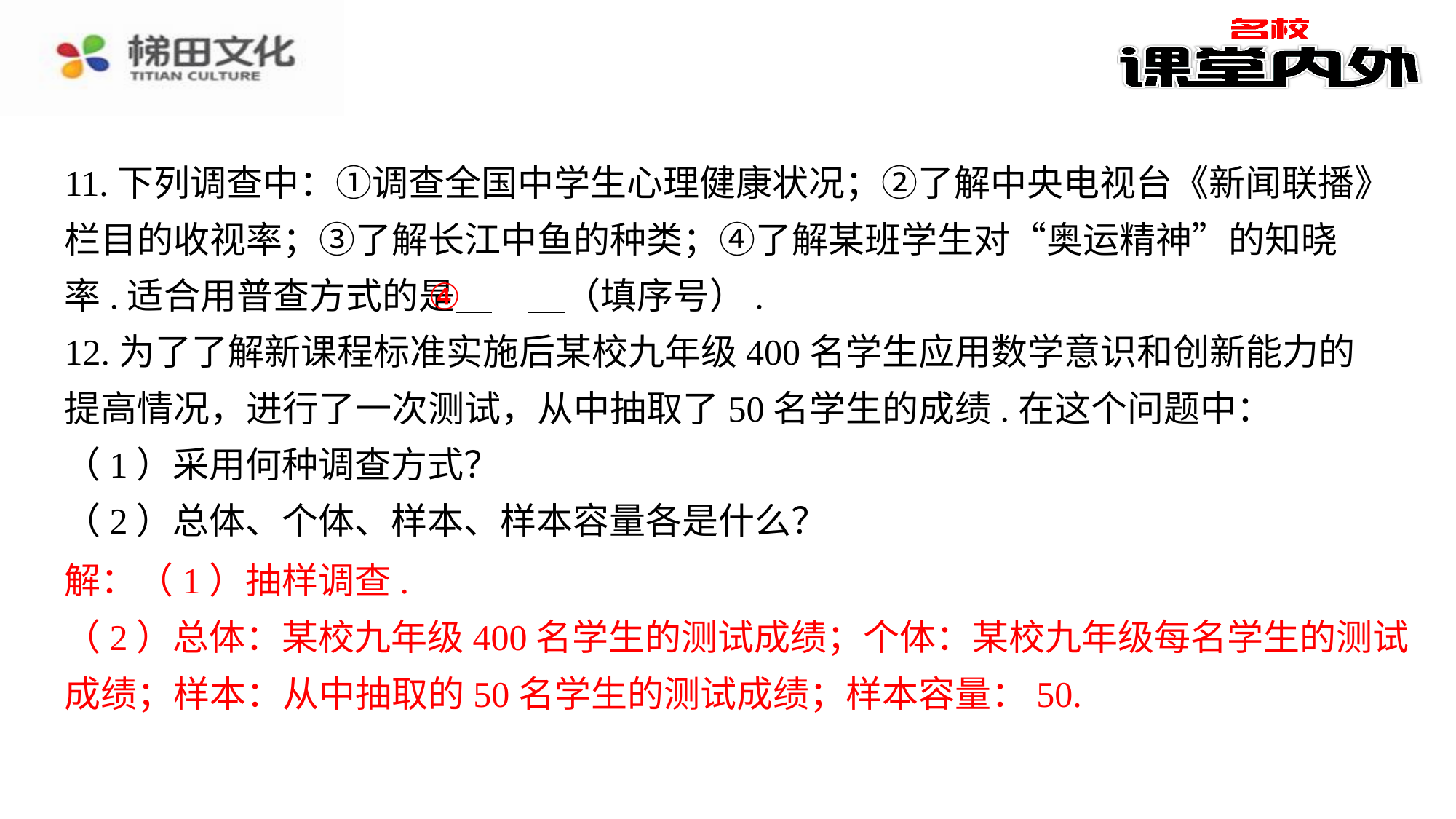

11.下列调查中：①调查全国中学生心理健康状况；②了解中央电视台《新闻联播》栏目的收视率；③了解长江中鱼的种类；④了解某班学生对“奥运精神”的知晓率.适合用普查方式的是 　④　⁠（填序号）.
12.为了了解新课程标准实施后某校九年级400名学生应用数学意识和创新能力的提高情况，进行了一次测试，从中抽取了50名学生的成绩.在这个问题中：
（1）采用何种调查方式？
（2）总体、个体、样本、样本容量各是什么？
解：（1）抽样调查.⁠
（2）总体：某校九年级400名学生的测试成绩；个体：某校九年级每名学生的测试成绩；样本：从中抽取的50名学生的测试成绩；样本容量：50.⁠
④
解：（1）抽样调查.
（2）总体：某校九年级400名学生的测试成绩；个体：某校九年级每名学生的测试
成绩；样本：从中抽取的50名学生的测试成绩；样本容量：50.